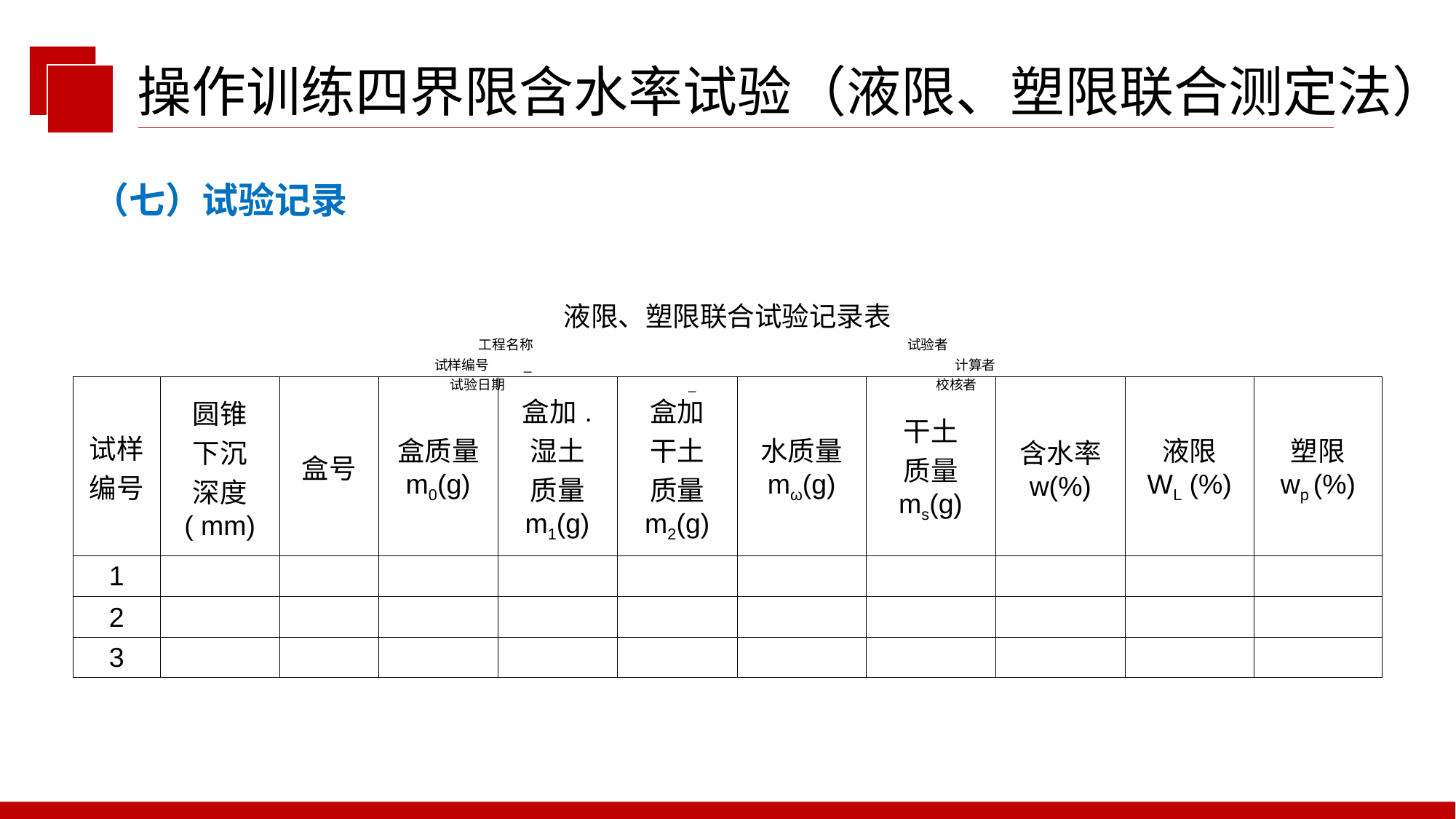

操作训练四界限含水率试验（液限、塑限联合测定法）

（七）试验记录
| 液限、塑限联合试验记录表 工程名称 试验者 试样编号 \_ 计算者 试验日期 \_ 校核者 |  |  |  |  |  |  |  |  |  |  |
| --- | --- | --- | --- | --- | --- | --- | --- | --- | --- | --- |
| 试样 编号 | 圆锥 下沉 深度 ( mm) | 盒号 | 盒质量 m0(g) | 盒加. 湿土 质量 m1(g) | 盒加 干土 质量 m2(g) | 水质量 mω(g) | 干土 质量 ms(g) | 含水率 w(%) | 液限 WL (%) | 塑限 wp (%) |
| 1 |  |  |  |  |  |  |  |  |  |  |
| 2 |  |  |  |  |  |  |  |  |  |  |
| 3 |  |  |  |  |  |  |  |  |  |  |